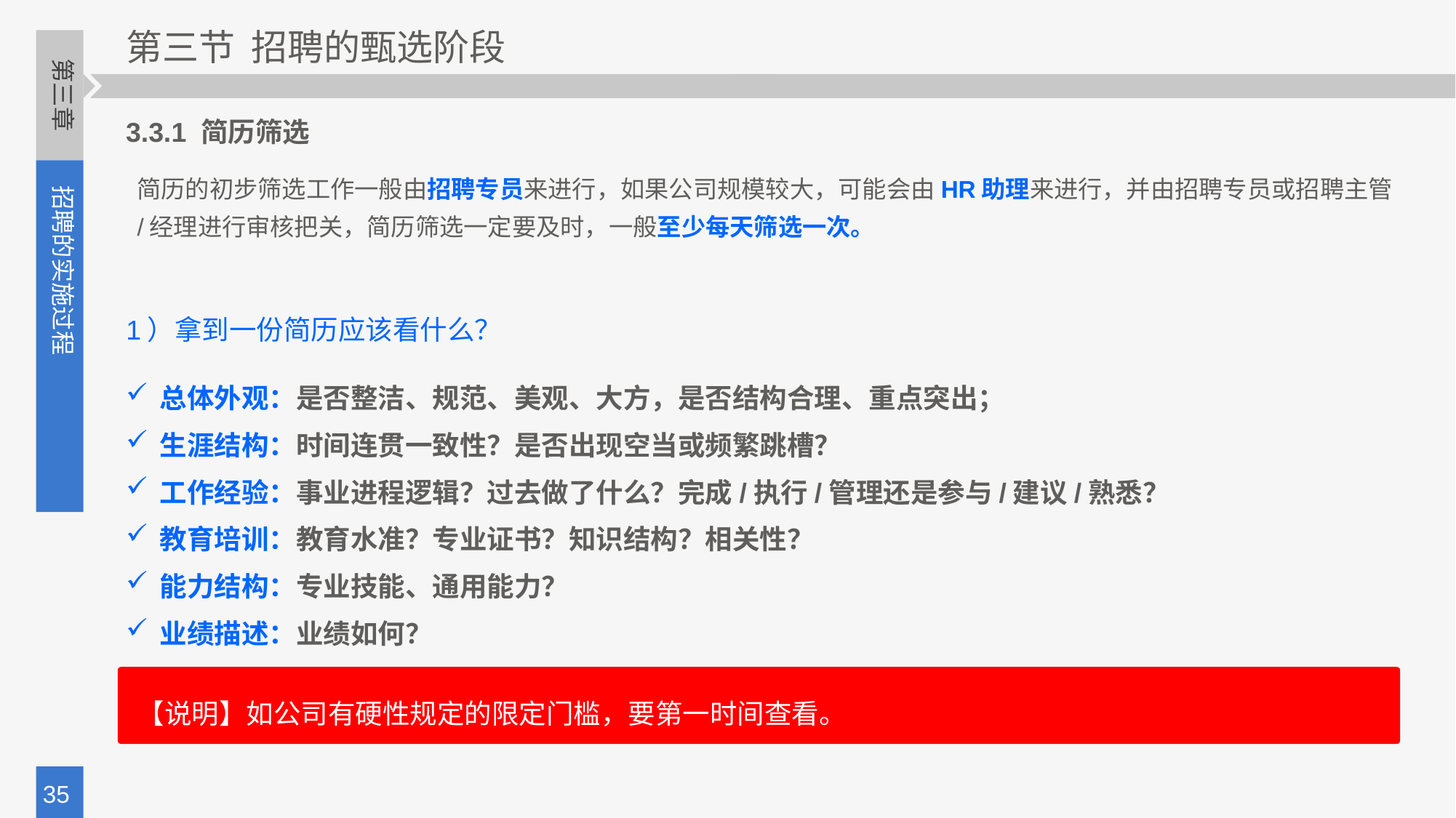

3.3.1 简历筛选
简历的初步筛选工作一般由招聘专员来进行，如果公司规模较大，可能会由HR助理来进行，并由招聘专员或招聘主管/经理进行审核把关，简历筛选一定要及时，一般至少每天筛选一次。
1）拿到一份简历应该看什么？
总体外观：是否整洁、规范、美观、大方，是否结构合理、重点突出；
生涯结构：时间连贯一致性？是否出现空当或频繁跳槽？
工作经验：事业进程逻辑？过去做了什么？完成/执行/管理还是参与/建议/熟悉？
教育培训：教育水准？专业证书？知识结构？相关性？
能力结构：专业技能、通用能力？
业绩描述：业绩如何？

【说明】如公司有硬性规定的限定门槛，要第一时间查看。